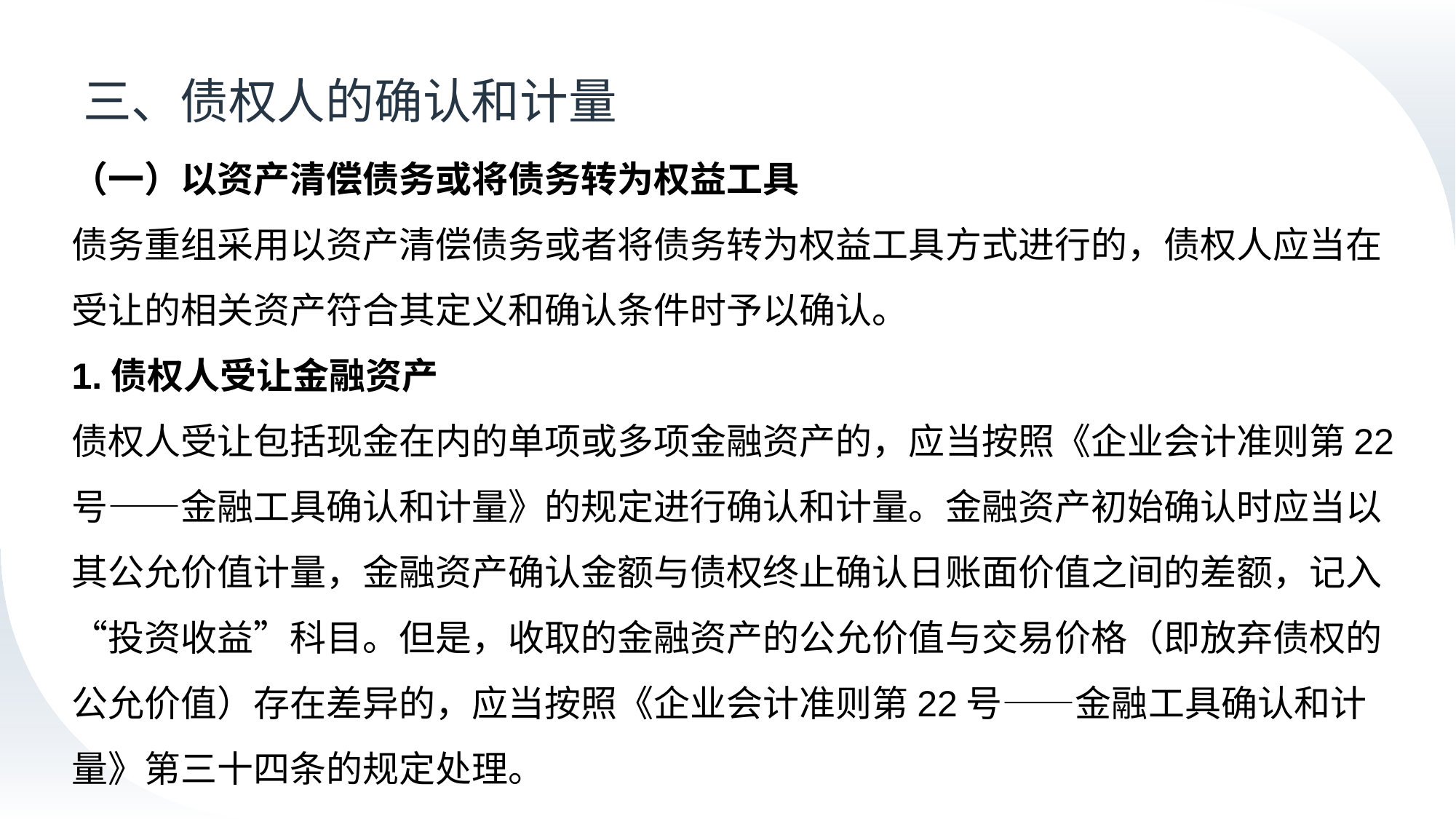

# 三、债权人的确认和计量
（一）以资产清偿债务或将债务转为权益工具
债务重组采用以资产清偿债务或者将债务转为权益工具方式进行的，债权人应当在受让的相关资产符合其定义和确认条件时予以确认。
1.债权人受让金融资产
债权人受让包括现金在内的单项或多项金融资产的，应当按照《企业会计准则第22号——金融工具确认和计量》的规定进行确认和计量。金融资产初始确认时应当以其公允价值计量，金融资产确认金额与债权终止确认日账面价值之间的差额，记入“投资收益”科目。但是，收取的金融资产的公允价值与交易价格（即放弃债权的公允价值）存在差异的，应当按照《企业会计准则第22号——金融工具确认和计量》第三十四条的规定处理。